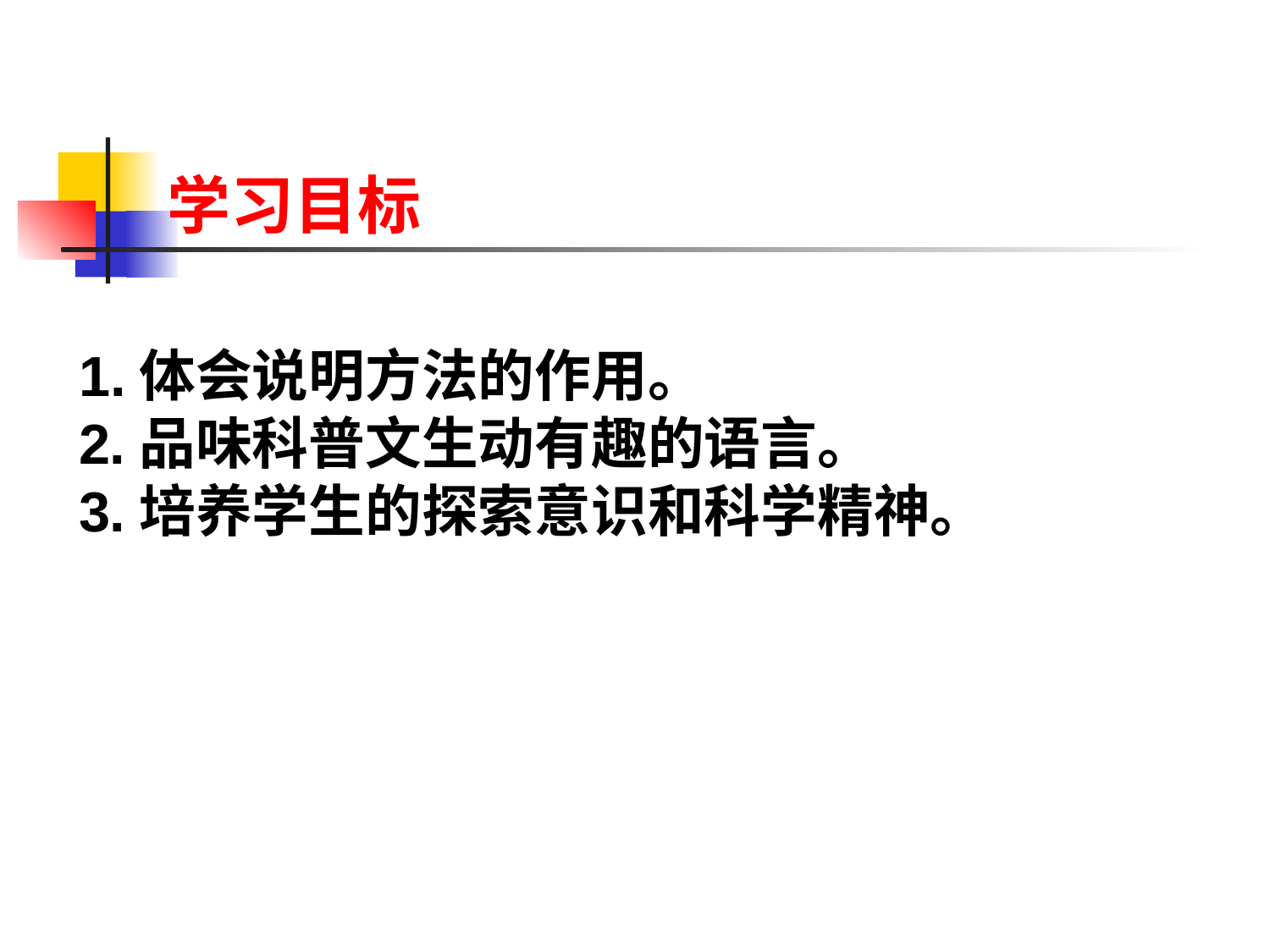

学习目标

1.体会说明方法的作用。
2.品味科普文生动有趣的语言。
3.培养学生的探索意识和科学精神。